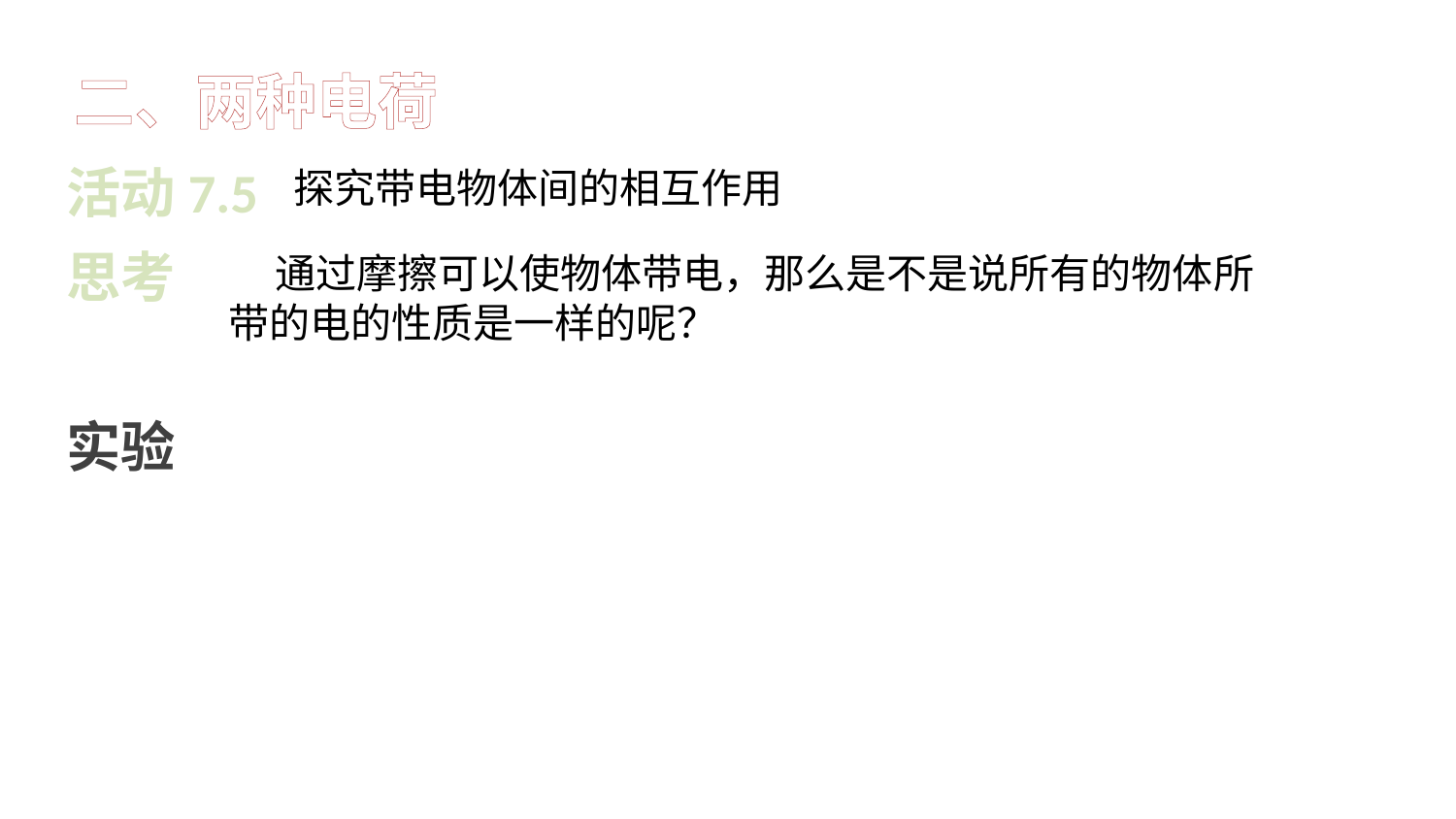

二、两种电荷
活动7.5
探究带电物体间的相互作用
思考
    通过摩擦可以使物体带电，那么是不是说所有的物体所带的电的性质是一样的呢？
实验